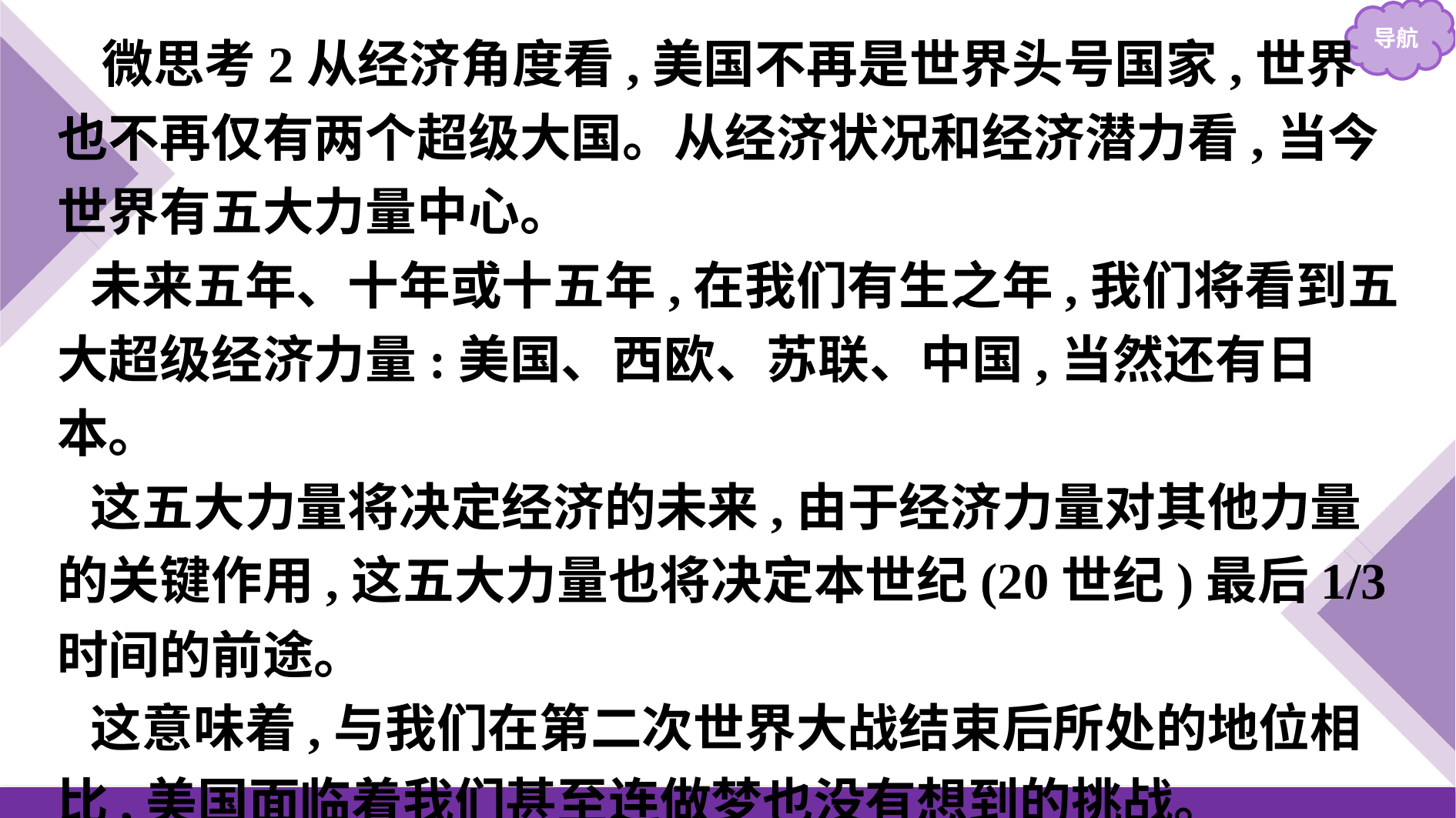

微思考2从经济角度看,美国不再是世界头号国家,世界也不再仅有两个超级大国。从经济状况和经济潜力看,当今世界有五大力量中心。
未来五年、十年或十五年,在我们有生之年,我们将看到五大超级经济力量:美国、西欧、苏联、中国,当然还有日本。
这五大力量将决定经济的未来,由于经济力量对其他力量的关键作用,这五大力量也将决定本世纪(20世纪)最后1/3时间的前途。
这意味着,与我们在第二次世界大战结束后所处的地位相比,美国面临着我们甚至连做梦也没有想到的挑战。